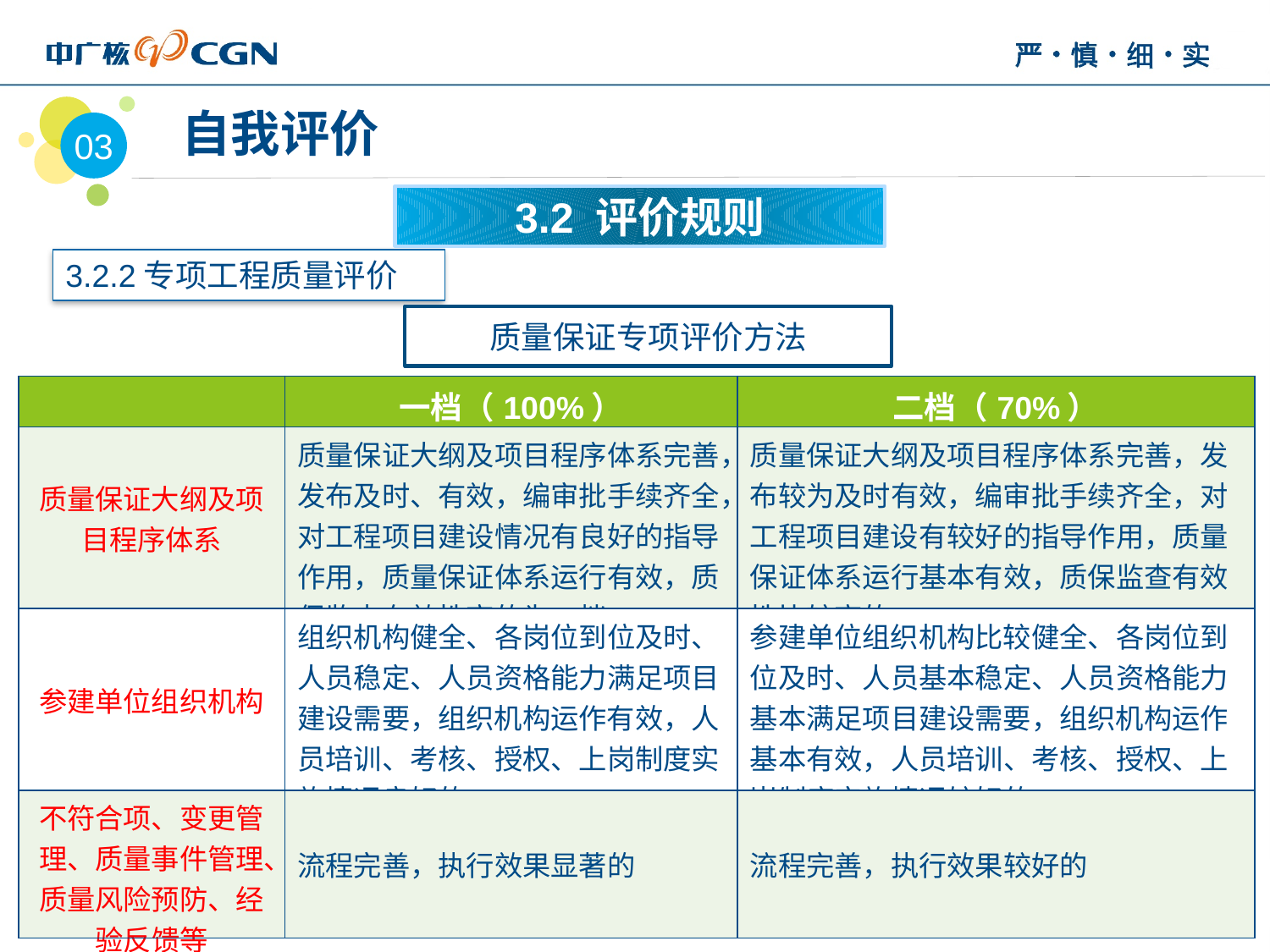

03

  自我评价

3.2 评价规则
3.2.2专项工程质量评价
质量保证专项评价方法
|  | 一档（100%） | 二档（70%） |
| --- | --- | --- |
| 质量保证大纲及项目程序体系 | 质量保证大纲及项目程序体系完善，发布及时、有效，编审批手续齐全，对工程项目建设情况有良好的指导作用，质量保证体系运行有效，质保监查有效性高的为一档 | 质量保证大纲及项目程序体系完善，发布较为及时有效，编审批手续齐全，对工程项目建设有较好的指导作用，质量保证体系运行基本有效，质保监查有效性比较高的 |
| 参建单位组织机构 | 组织机构健全、各岗位到位及时、人员稳定、人员资格能力满足项目建设需要，组织机构运作有效，人员培训、考核、授权、上岗制度实施情况良好的 | 参建单位组织机构比较健全、各岗位到位及时、人员基本稳定、人员资格能力基本满足项目建设需要，组织机构运作基本有效，人员培训、考核、授权、上岗制度实施情况较好的 |
| 不符合项、变更管理、质量事件管理、质量风险预防、经验反馈等 | 流程完善，执行效果显著的 | 流程完善，执行效果较好的 |